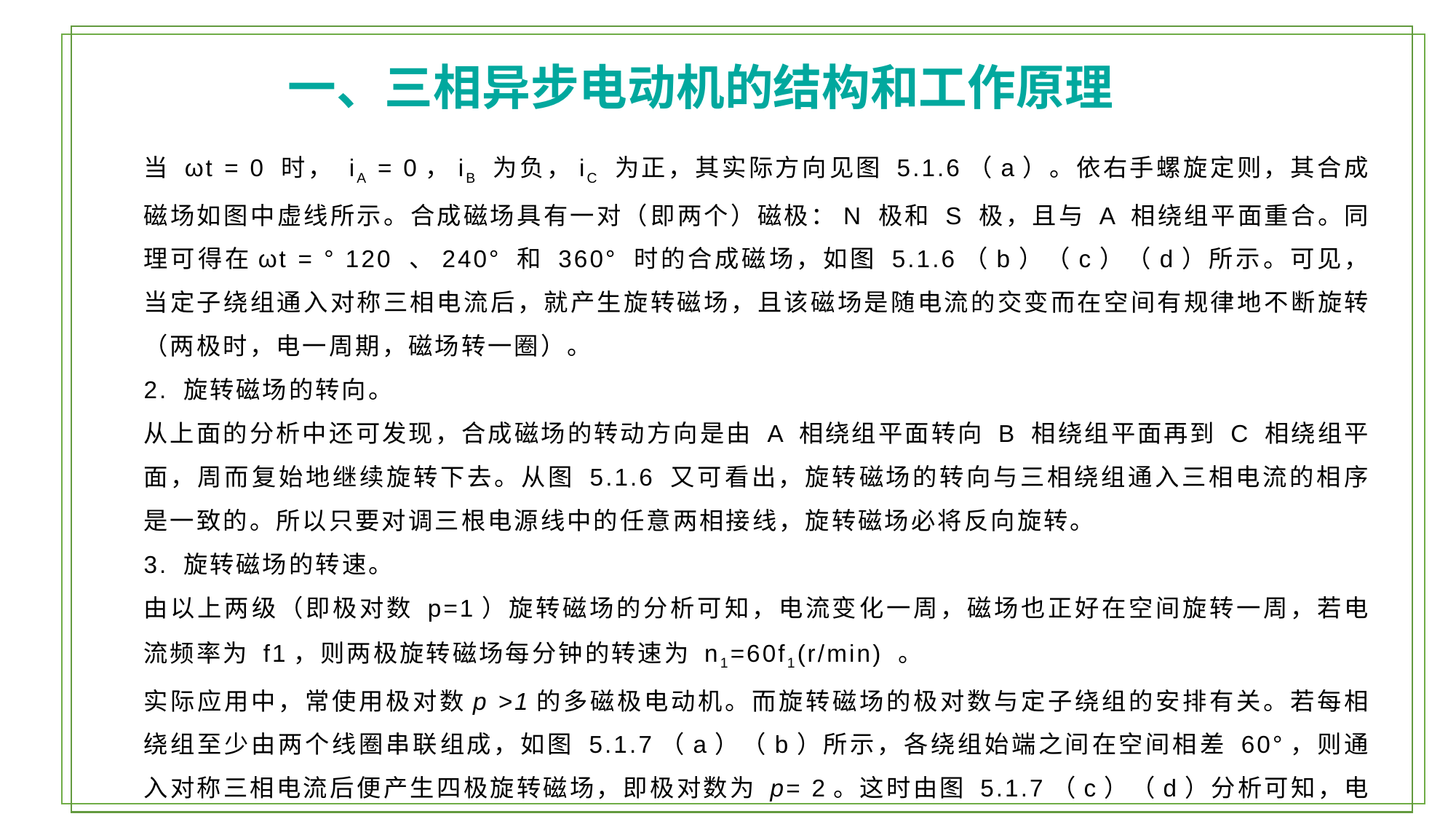

一、三相异步电动机的结构和工作原理
当 ωt = 0 时， iA = 0，iB 为负，iC 为正，其实际方向见图 5.1.6（a）。依右手螺旋定则，其合成磁场如图中虚线所示。合成磁场具有一对（即两个）磁极：N 极和 S 极，且与 A 相绕组平面重合。同理可得在ωt = ° 120 、240° 和 360° 时的合成磁场，如图 5.1.6（b）（c）（d）所示。可见，当定子绕组通入对称三相电流后，就产生旋转磁场，且该磁场是随电流的交变而在空间有规律地不断旋转（两极时，电一周期，磁场转一圈）。
2. 旋转磁场的转向。
从上面的分析中还可发现，合成磁场的转动方向是由 A 相绕组平面转向 B 相绕组平面再到 C 相绕组平面，周而复始地继续旋转下去。从图 5.1.6 又可看出，旋转磁场的转向与三相绕组通入三相电流的相序是一致的。所以只要对调三根电源线中的任意两相接线，旋转磁场必将反向旋转。
3. 旋转磁场的转速。
由以上两级（即极对数 p=1）旋转磁场的分析可知，电流变化一周，磁场也正好在空间旋转一周，若电流频率为 f1，则两极旋转磁场每分钟的转速为 n1=60f1(r/min) 。
实际应用中，常使用极对数p >1的多磁极电动机。而旋转磁场的极对数与定子绕组的安排有关。若每相绕组至少由两个线圈串联组成，如图 5.1.7（a）（b）所示，各绕组始端之间在空间相差 60°，则通入对称三相电流后便产生四极旋转磁场，即极对数为 p= 2。这时由图 5.1.7（c）（d）分析可知，电流变化一